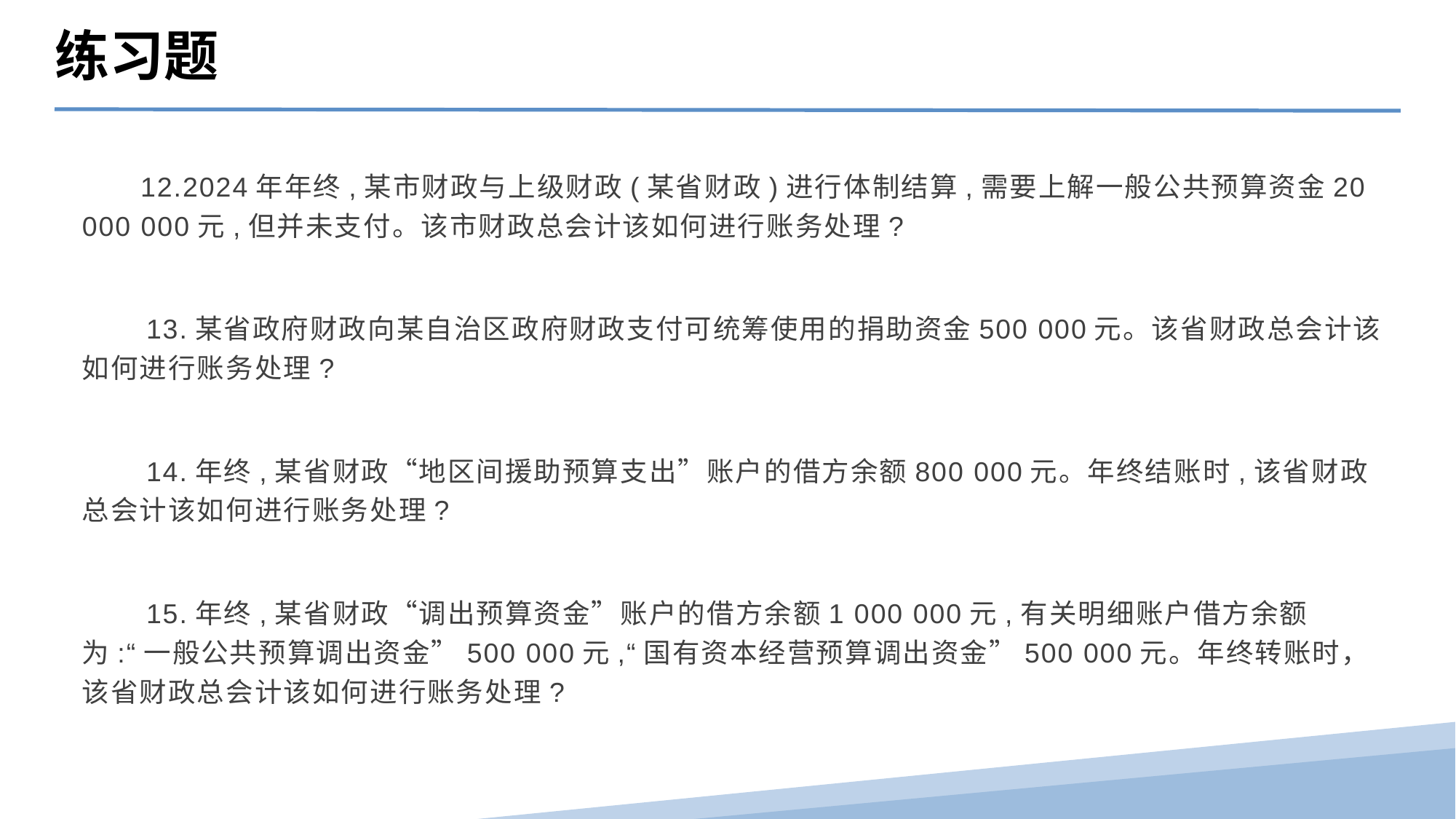

练习题
　   12.2024年年终,某市财政与上级财政(某省财政)进行体制结算,需要上解一般公共预算资金20 000 000元,但并未支付。该市财政总会计该如何进行账务处理?

　　13.某省政府财政向某自治区政府财政支付可统筹使用的捐助资金500 000元。该省财政总会计该如何进行账务处理?

　　14.年终,某省财政“地区间援助预算支出”账户的借方余额800 000元。年终结账时,该省财政总会计该如何进行账务处理?

　　15.年终,某省财政“调出预算资金”账户的借方余额1 000 000元,有关明细账户借方余额为:“一般公共预算调出资金”500 000元,“国有资本经营预算调出资金”500 000元。年终转账时，该省财政总会计该如何进行账务处理?